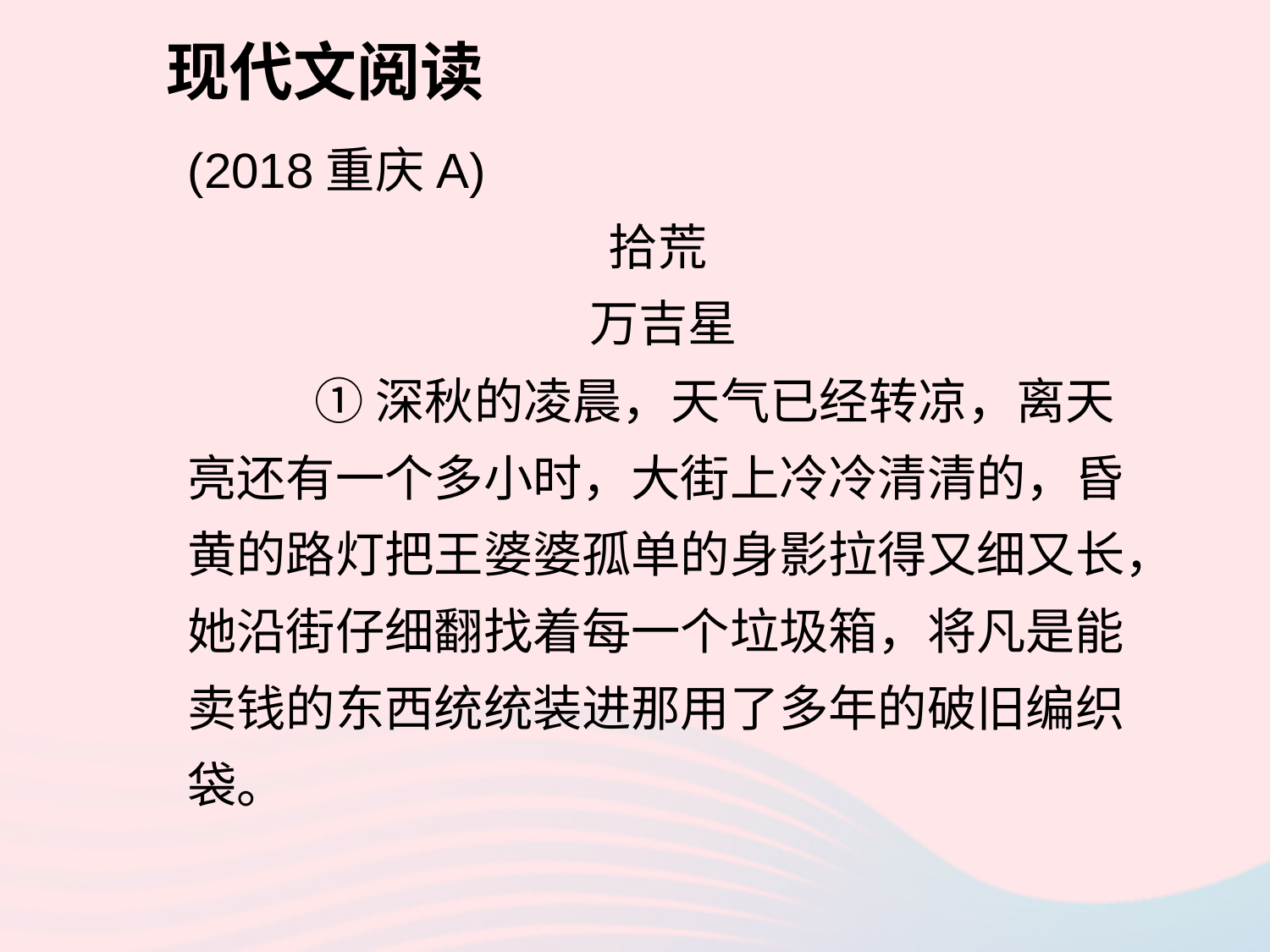

现代文阅读
(2018重庆A)
拾荒
万吉星
	①深秋的凌晨，天气已经转凉，离天亮还有一个多小时，大街上冷冷清清的，昏黄的路灯把王婆婆孤单的身影拉得又细又长，她沿街仔细翻找着每一个垃圾箱，将凡是能卖钱的东西统统装进那用了多年的破旧编织袋。